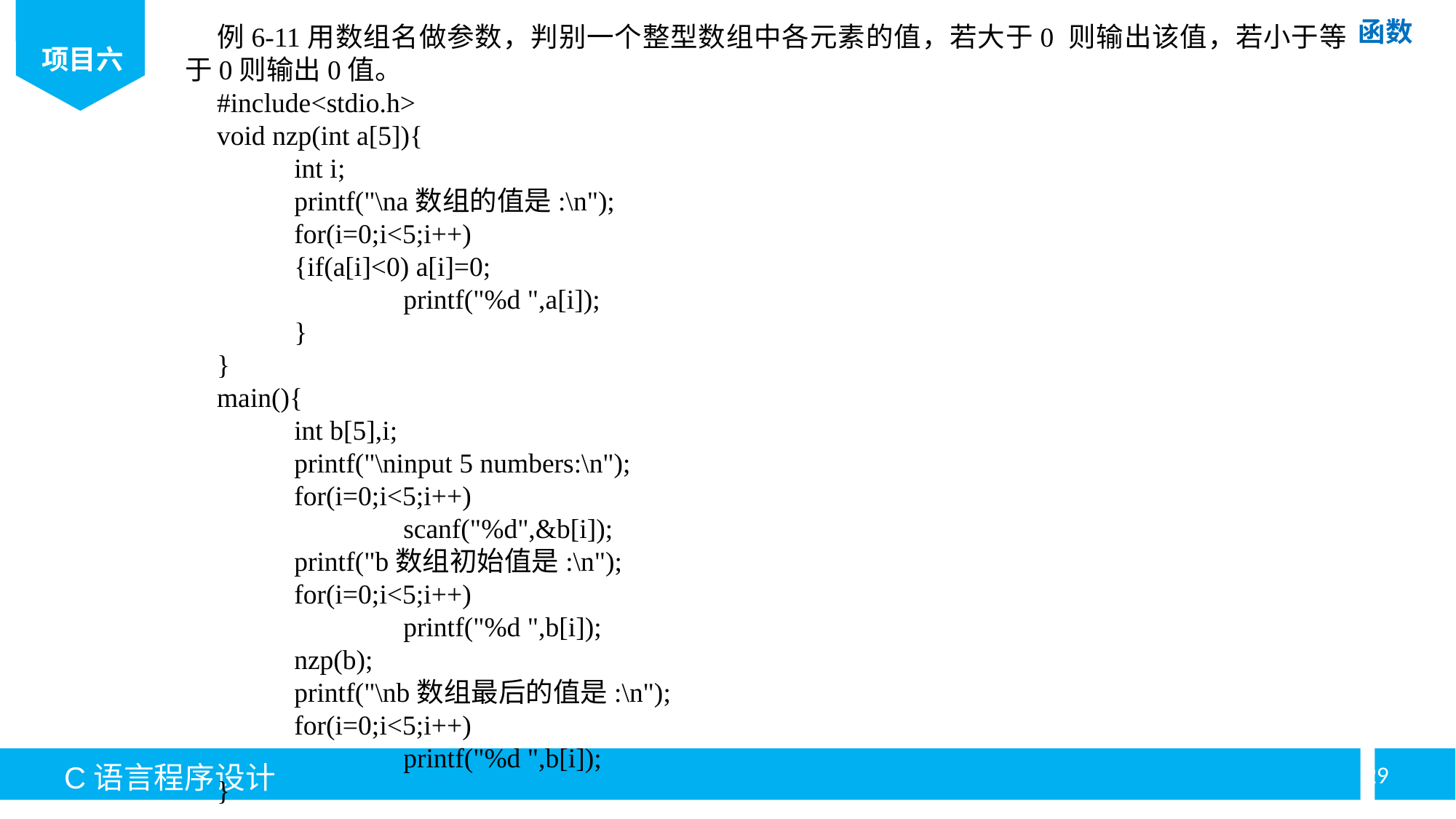

例6-11用数组名做参数，判别一个整型数组中各元素的值，若大于0 则输出该值，若小于等于0则输出0值。
#include<stdio.h>
void nzp(int a[5]){
	int i;
	printf("\na数组的值是:\n");
	for(i=0;i<5;i++)
	{if(a[i]<0) a[i]=0;
		printf("%d ",a[i]);
	}
}
main(){
	int b[5],i;
	printf("\ninput 5 numbers:\n");
	for(i=0;i<5;i++)
		scanf("%d",&b[i]);
	printf("b数组初始值是:\n");
	for(i=0;i<5;i++)
		printf("%d ",b[i]);
	nzp(b);
	printf("\nb数组最后的值是:\n");
	for(i=0;i<5;i++)
		printf("%d ",b[i]);
}